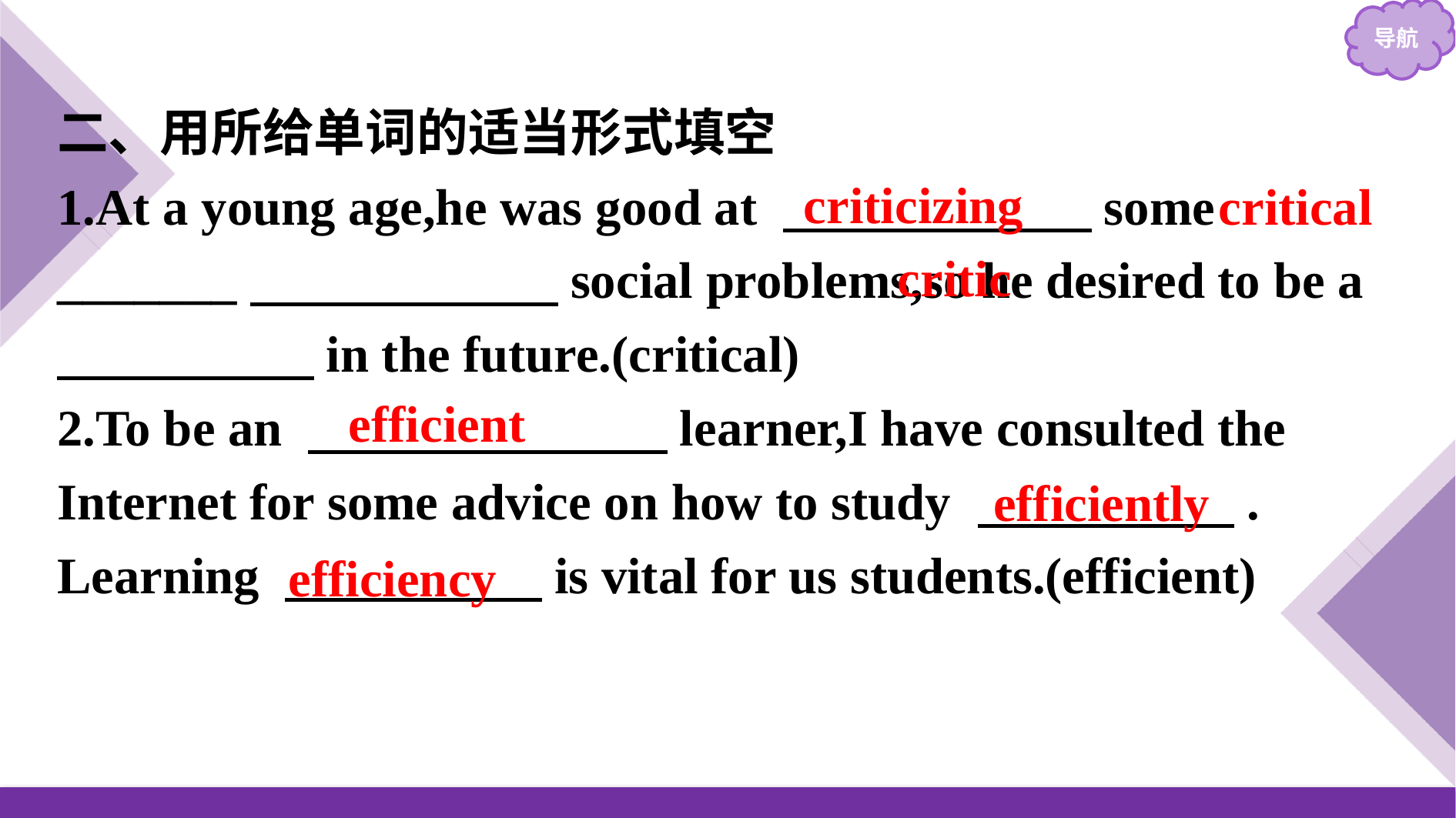

二、用所给单词的适当形式填空
1.At a young age,he was good at 　　　　　　some _______　　　　　　social problems,so he desired to be a 　　　　　in the future.(critical)
2.To be an 　　　　　　　learner,I have consulted the Internet for some advice on how to study 　　　　　. Learning 　　　　　is vital for us students.(efficient)
criticizing
critical
critic
efficient
efficiently
efficiency